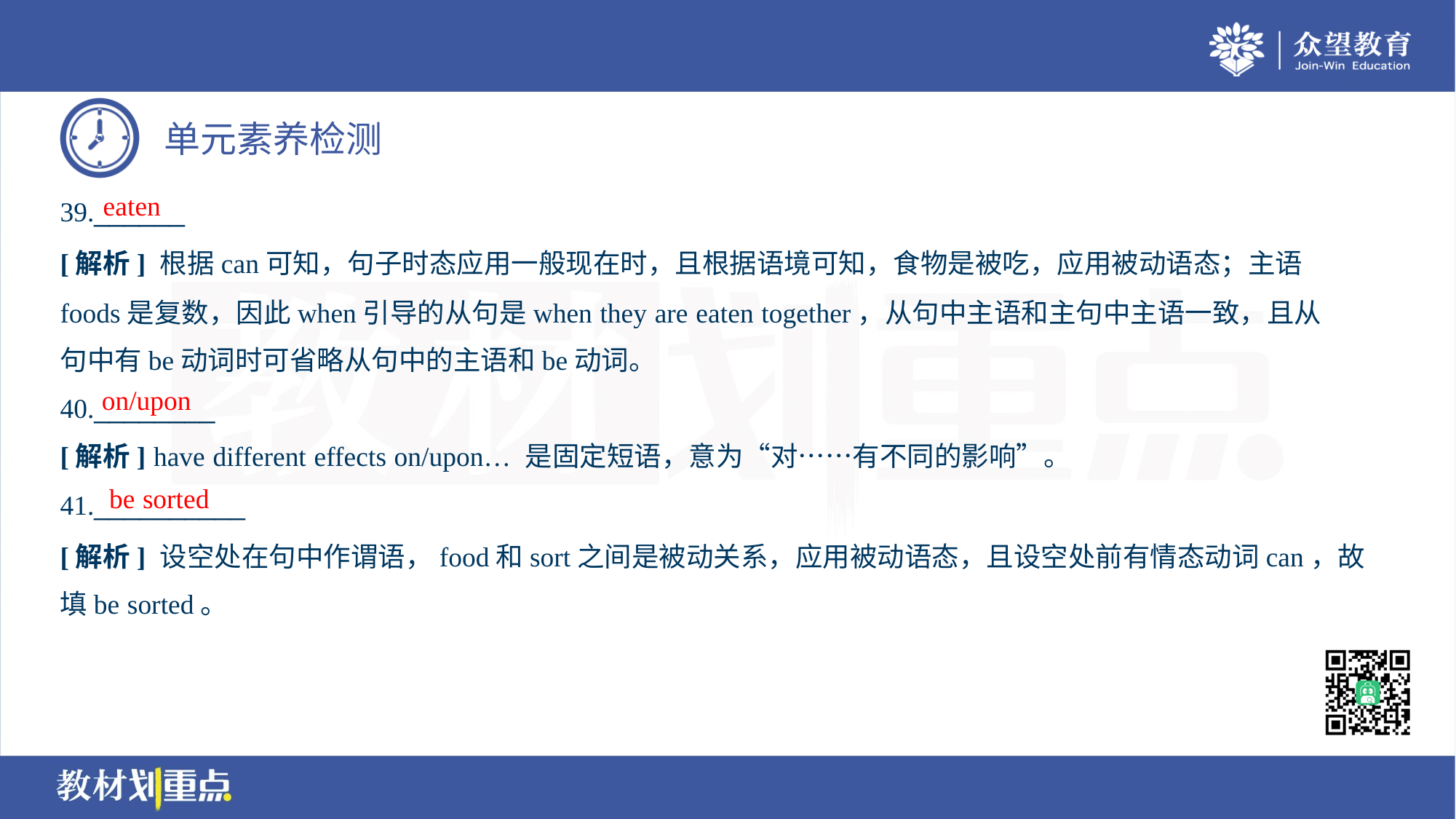

eaten
39.______
[解析] 根据can可知，句子时态应用一般现在时，且根据语境可知，食物是被吃，应用被动语态；主语
foods是复数，因此when引导的从句是when they are eaten together，从句中主语和主句中主语一致，且从
句中有be动词时可省略从句中的主语和be动词。
on/upon
40.________
[解析] have different effects on/upon… 是固定短语，意为“对……有不同的影响”。
be sorted
41.__________
[解析] 设空处在句中作谓语，food和sort之间是被动关系，应用被动语态，且设空处前有情态动词can，故
填be sorted。